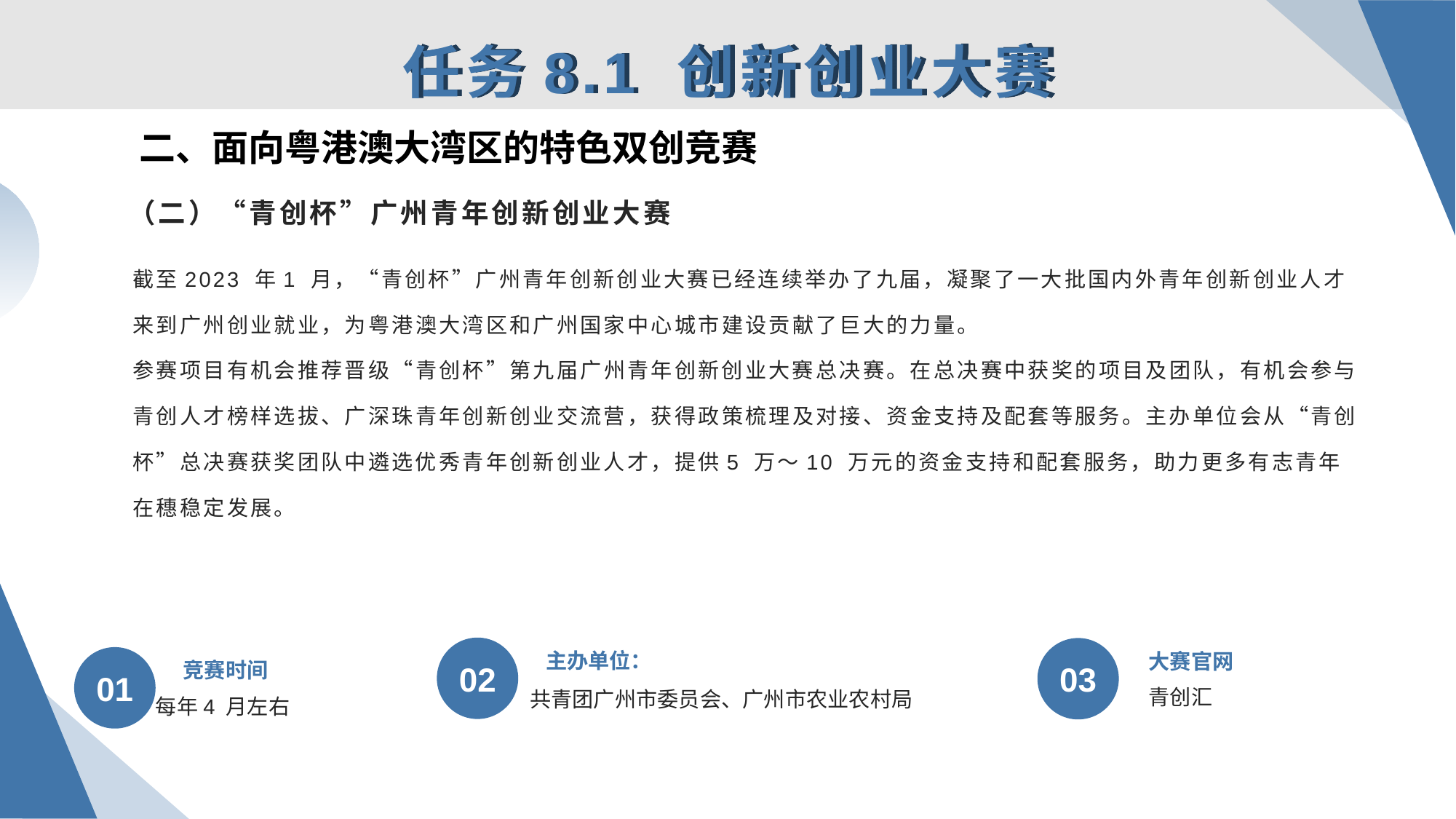

任务8.1 创新创业大赛
二、面向粤港澳大湾区的特色双创竞赛

# （二）“青创杯”广州青年创新创业大赛
截至2023 年1 月，“青创杯”广州青年创新创业大赛已经连续举办了九届，凝聚了一大批国内外青年创新创业人才来到广州创业就业，为粤港澳大湾区和广州国家中心城市建设贡献了巨大的力量。
参赛项目有机会推荐晋级“青创杯”第九届广州青年创新创业大赛总决赛。在总决赛中获奖的项目及团队，有机会参与青创人才榜样选拔、广深珠青年创新创业交流营，获得政策梳理及对接、资金支持及配套等服务。主办单位会从“青创杯”总决赛获奖团队中遴选优秀青年创新创业人才，提供5 万～10 万元的资金支持和配套服务，助力更多有志青年在穗稳定发展。
主办单位：
大赛官网
竞赛时间
02
03
01
青创汇
共青团广州市委员会、广州市农业农村局
每年4 月左右